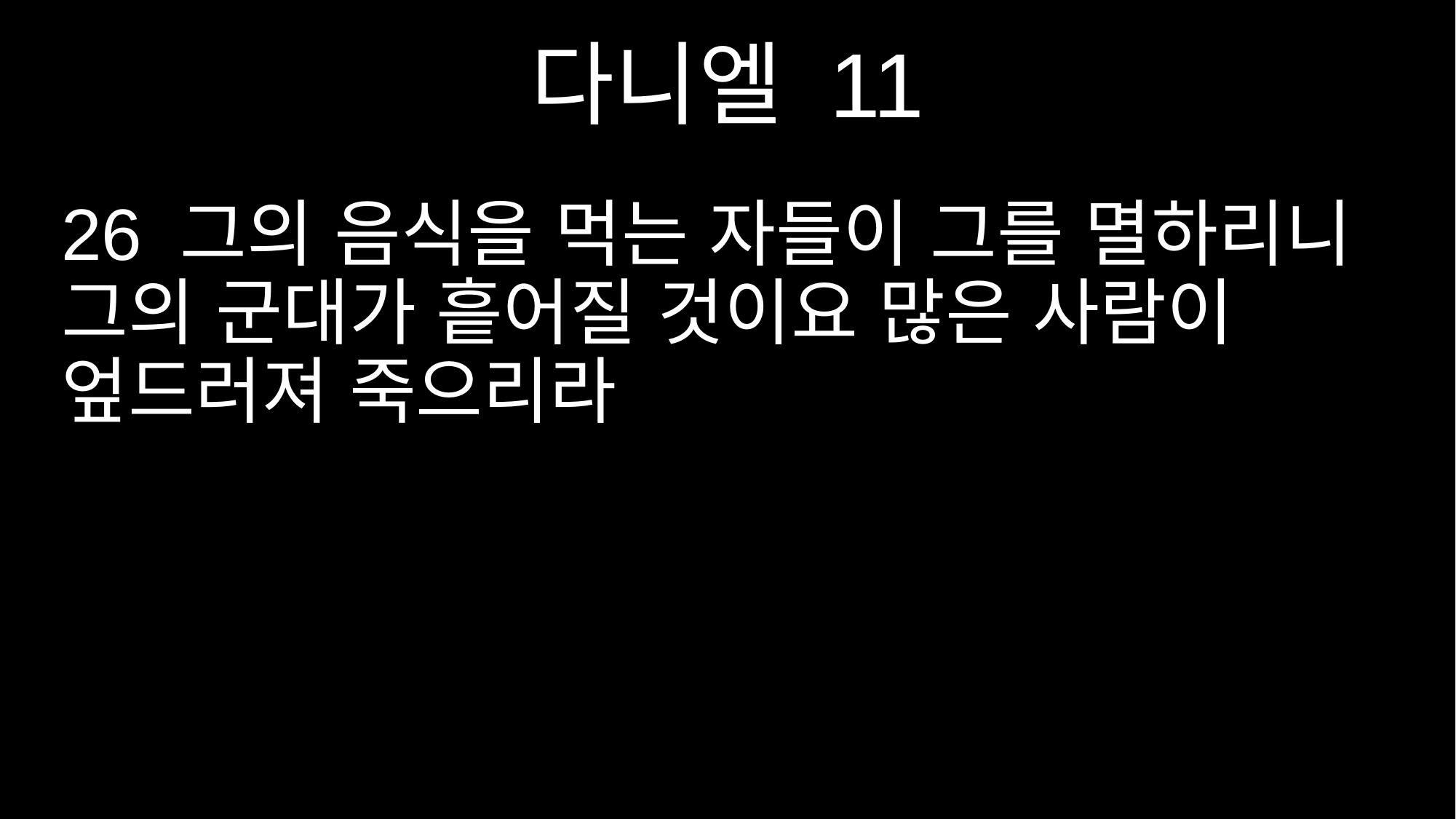

다니엘 11
26 그의 음식을 먹는 자들이 그를 멸하리니 그의 군대가 흩어질 것이요 많은 사람이 엎드러져 죽으리라